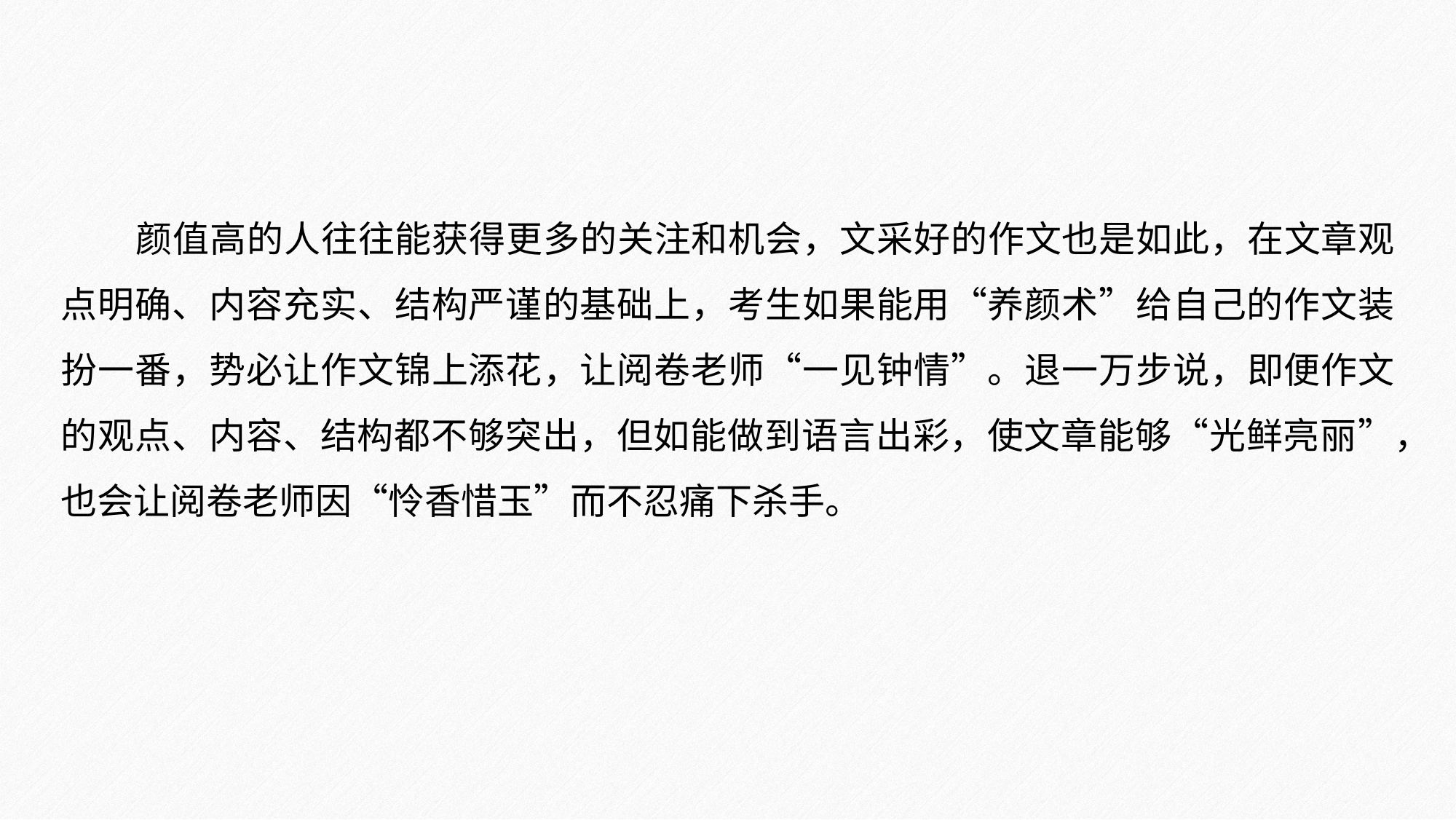

颜值高的人往往能获得更多的关注和机会，文采好的作文也是如此，在文章观点明确、内容充实、结构严谨的基础上，考生如果能用“养颜术”给自己的作文装扮一番，势必让作文锦上添花，让阅卷老师“一见钟情”。退一万步说，即便作文的观点、内容、结构都不够突出，但如能做到语言出彩，使文章能够“光鲜亮丽”，也会让阅卷老师因“怜香惜玉”而不忍痛下杀手。